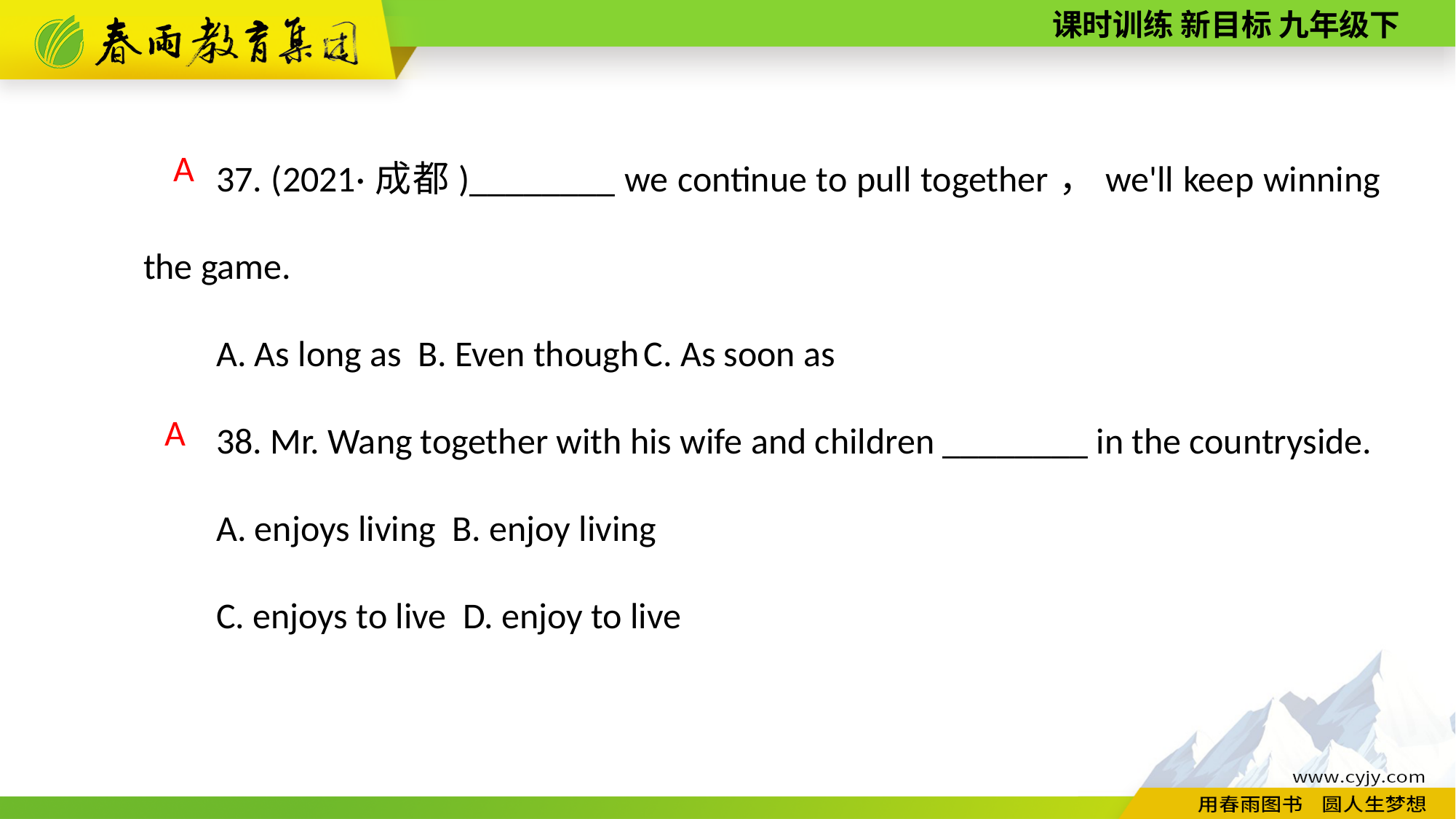

37. (2021·成都)________ we continue to pull together，we'll keep winning the game.
A. As long as  B. Even though C. As soon as
38. Mr. Wang together with his wife and children ________ in the countryside.
A. enjoys living  B. enjoy living
C. enjoys to live  D. enjoy to live
A
A